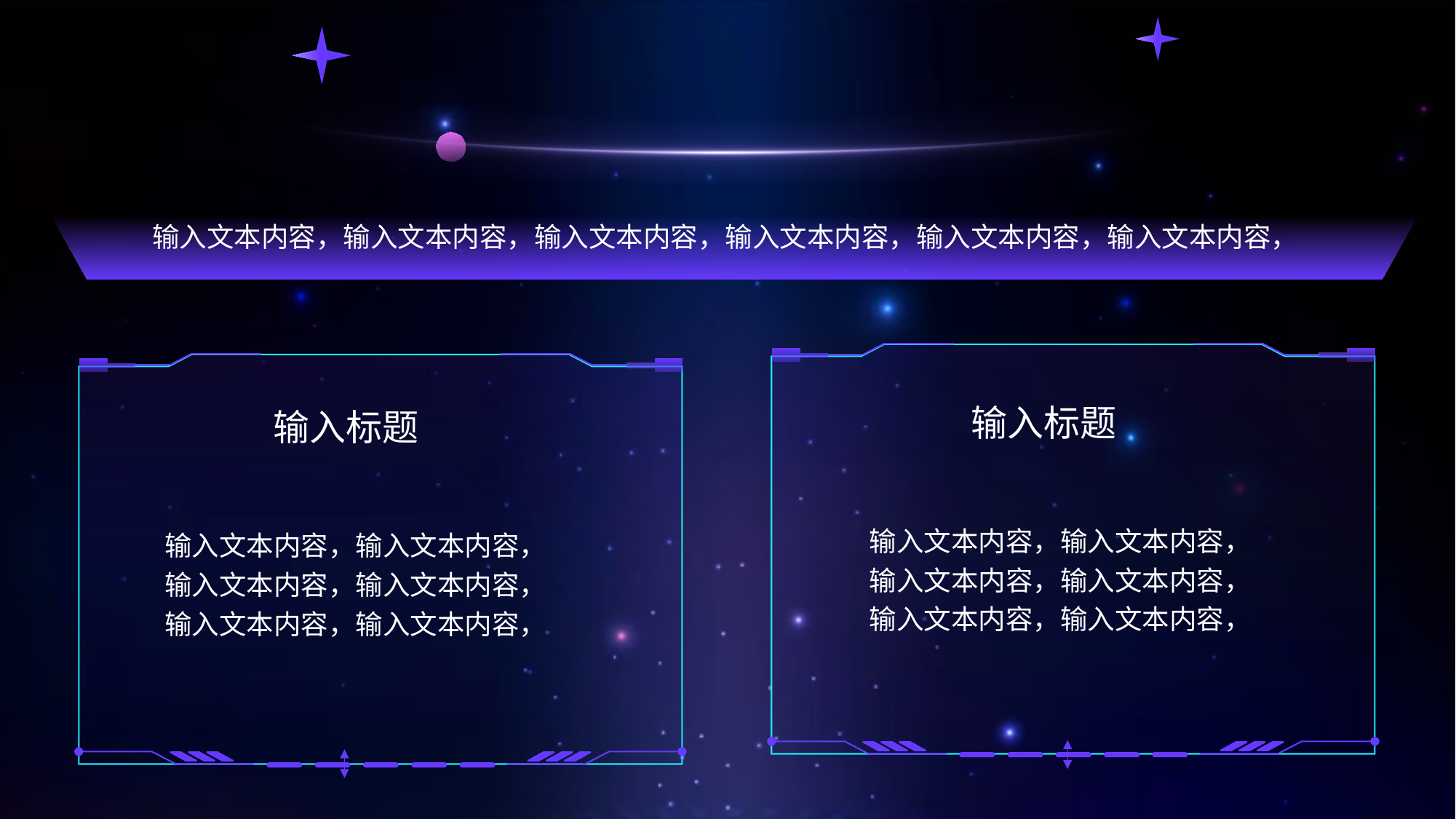

#
输入文本内容，输入文本内容，输入文本内容，输入文本内容，输入文本内容，输入文本内容，

输入标题
输入文本内容，输入文本内容，输入文本内容，输入文本内容，输入文本内容，输入文本内容，

输入标题
输入文本内容，输入文本内容，输入文本内容，输入文本内容，输入文本内容，输入文本内容，